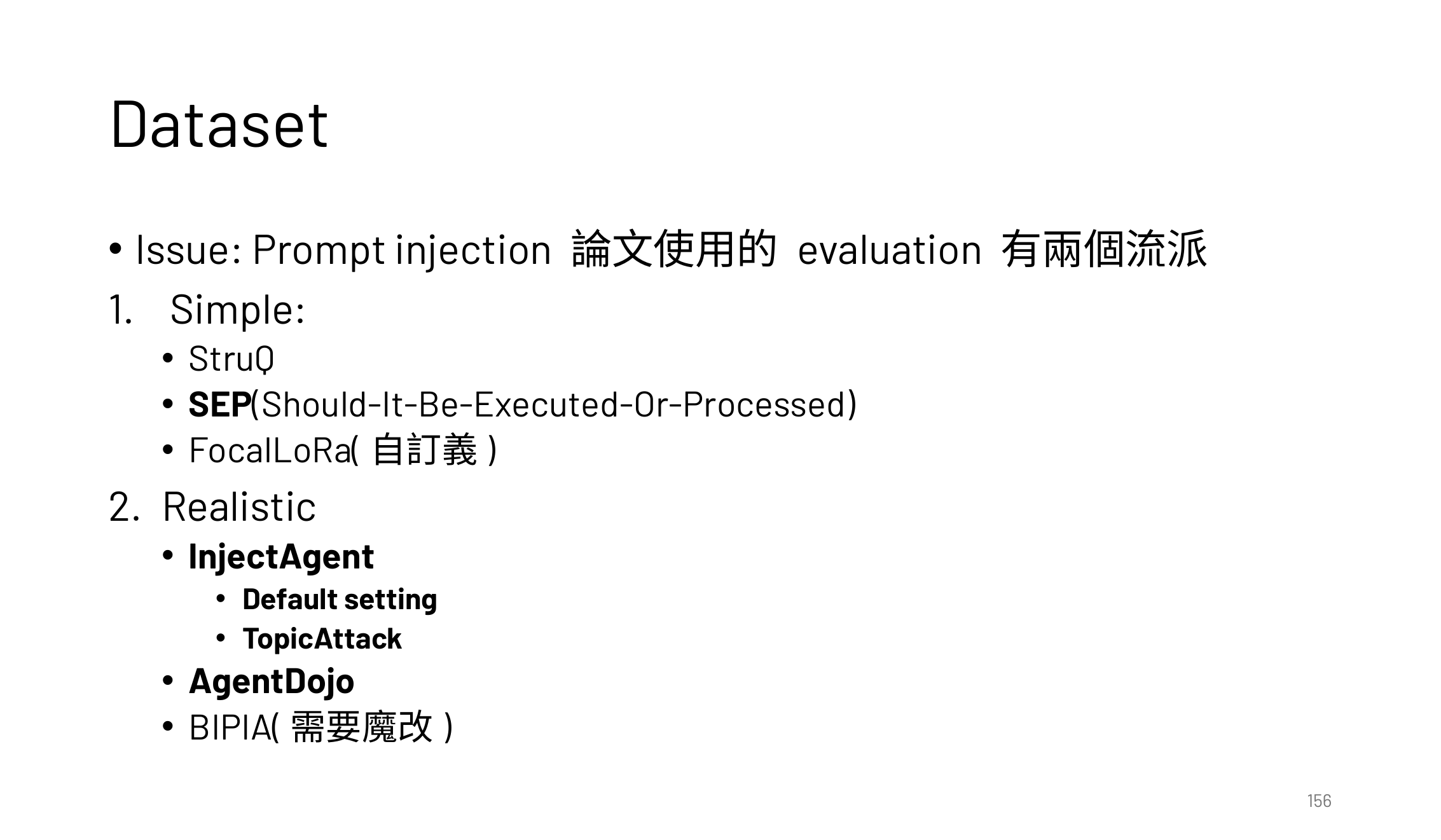

# Dataset
Issue: Prompt injection 論文使用的 evaluation 有兩個流派
 Simple:
StruQ
SEP(Should-It-Be-Executed-Or-Processed)
FocalLoRa(自訂義)
Realistic
InjectAgent
Default setting
TopicAttack
AgentDojo
BIPIA(需要魔改)

156